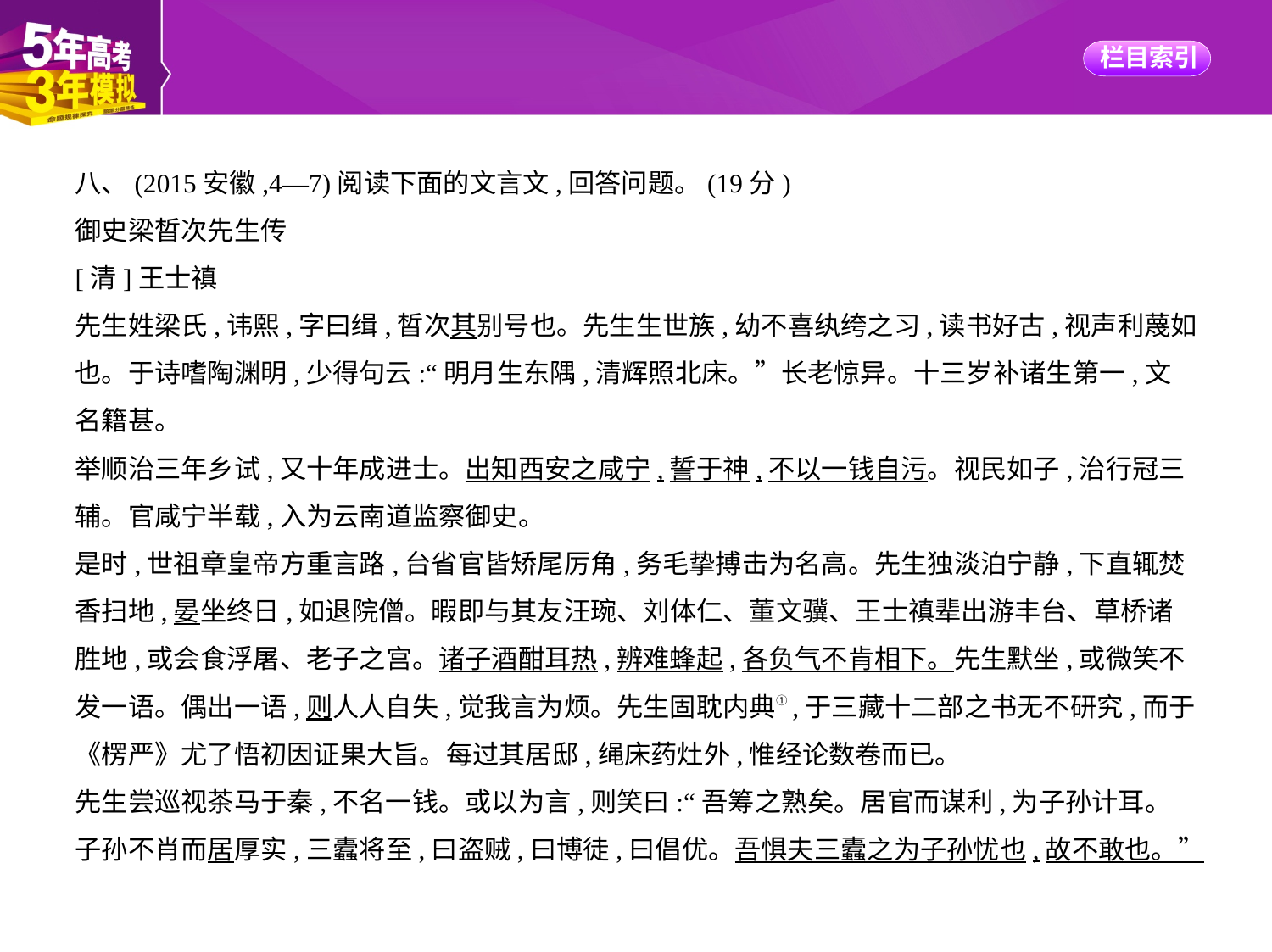

八、(2015安徽,4—7)阅读下面的文言文,回答问题。(19分)
御史梁晳次先生传
[清]王士禛
先生姓梁氏,讳熙,字曰缉,晳次其别号也。先生生世族,幼不喜纨绔之习,读书好古,视声利蔑如
也。于诗嗜陶渊明,少得句云:“明月生东隅,清辉照北床。”长老惊异。十三岁补诸生第一,文
名籍甚。
举顺治三年乡试,又十年成进士。出知西安之咸宁,誓于神,不以一钱自污。视民如子,治行冠三
辅。官咸宁半载,入为云南道监察御史。
是时,世祖章皇帝方重言路,台省官皆矫尾厉角,务毛挚搏击为名高。先生独淡泊宁静,下直辄焚
香扫地,晏坐终日,如退院僧。暇即与其友汪琬、刘体仁、董文骥、王士禛辈出游丰台、草桥诸
胜地,或会食浮屠、老子之宫。诸子酒酣耳热,辨难蜂起,各负气不肯相下。先生默坐,或微笑不
发一语。偶出一语,则人人自失,觉我言为烦。先生固耽内典①,于三藏十二部之书无不研究,而于
《楞严》尤了悟初因证果大旨。每过其居邸,绳床药灶外,惟经论数卷而已。
先生尝巡视茶马于秦,不名一钱。或以为言,则笑曰:“吾筹之熟矣。居官而谋利,为子孙计耳。
子孙不肖而居厚实,三蠹将至,曰盗贼,曰博徒,曰倡优。吾惧夫三蠹之为子孙忧也,故不敢也。”